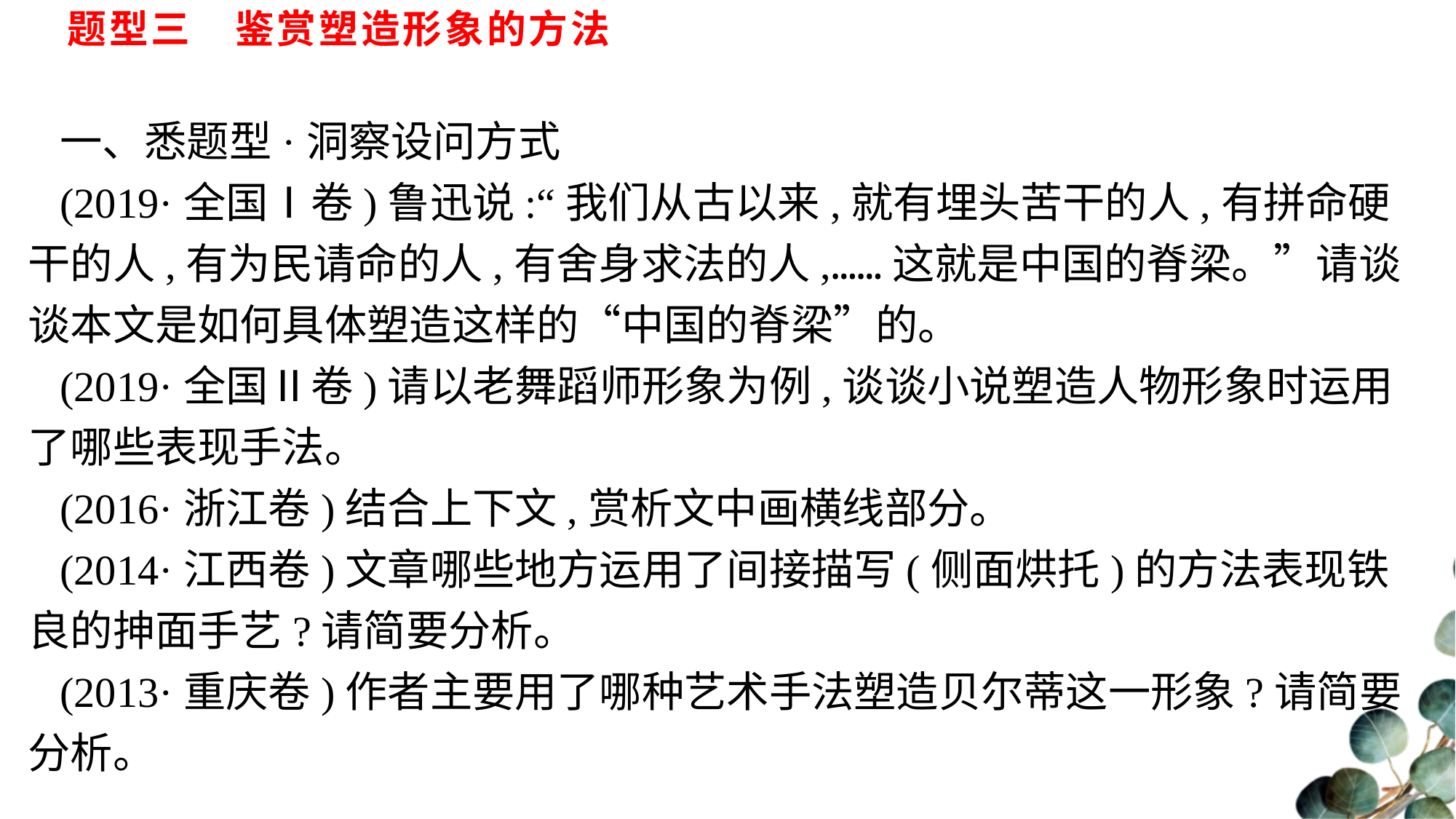

# 题型三　鉴赏塑造形象的方法
一、悉题型·洞察设问方式
(2019·全国Ⅰ卷)鲁迅说:“我们从古以来,就有埋头苦干的人,有拼命硬干的人,有为民请命的人,有舍身求法的人,……这就是中国的脊梁。”请谈谈本文是如何具体塑造这样的“中国的脊梁”的。
(2019·全国Ⅱ卷)请以老舞蹈师形象为例,谈谈小说塑造人物形象时运用了哪些表现手法。
(2016·浙江卷)结合上下文,赏析文中画横线部分。
(2014·江西卷)文章哪些地方运用了间接描写(侧面烘托)的方法表现铁良的抻面手艺?请简要分析。
(2013·重庆卷)作者主要用了哪种艺术手法塑造贝尔蒂这一形象?请简要分析。